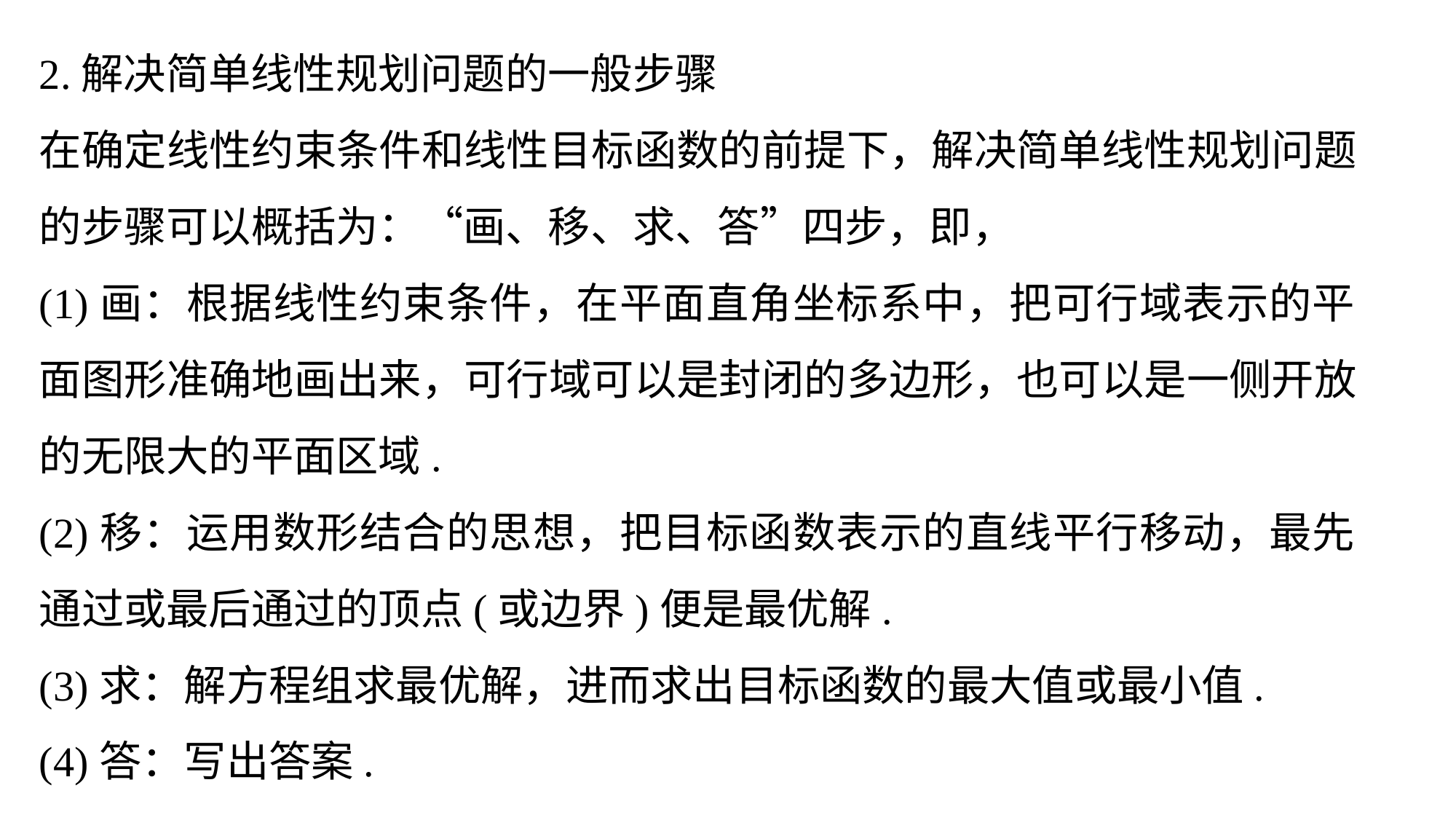

2.解决简单线性规划问题的一般步骤
在确定线性约束条件和线性目标函数的前提下，解决简单线性规划问题的步骤可以概括为：“画、移、求、答”四步，即，
(1)画：根据线性约束条件，在平面直角坐标系中，把可行域表示的平面图形准确地画出来，可行域可以是封闭的多边形，也可以是一侧开放的无限大的平面区域.
(2)移：运用数形结合的思想，把目标函数表示的直线平行移动，最先通过或最后通过的顶点(或边界)便是最优解.
(3)求：解方程组求最优解，进而求出目标函数的最大值或最小值.
(4)答：写出答案.